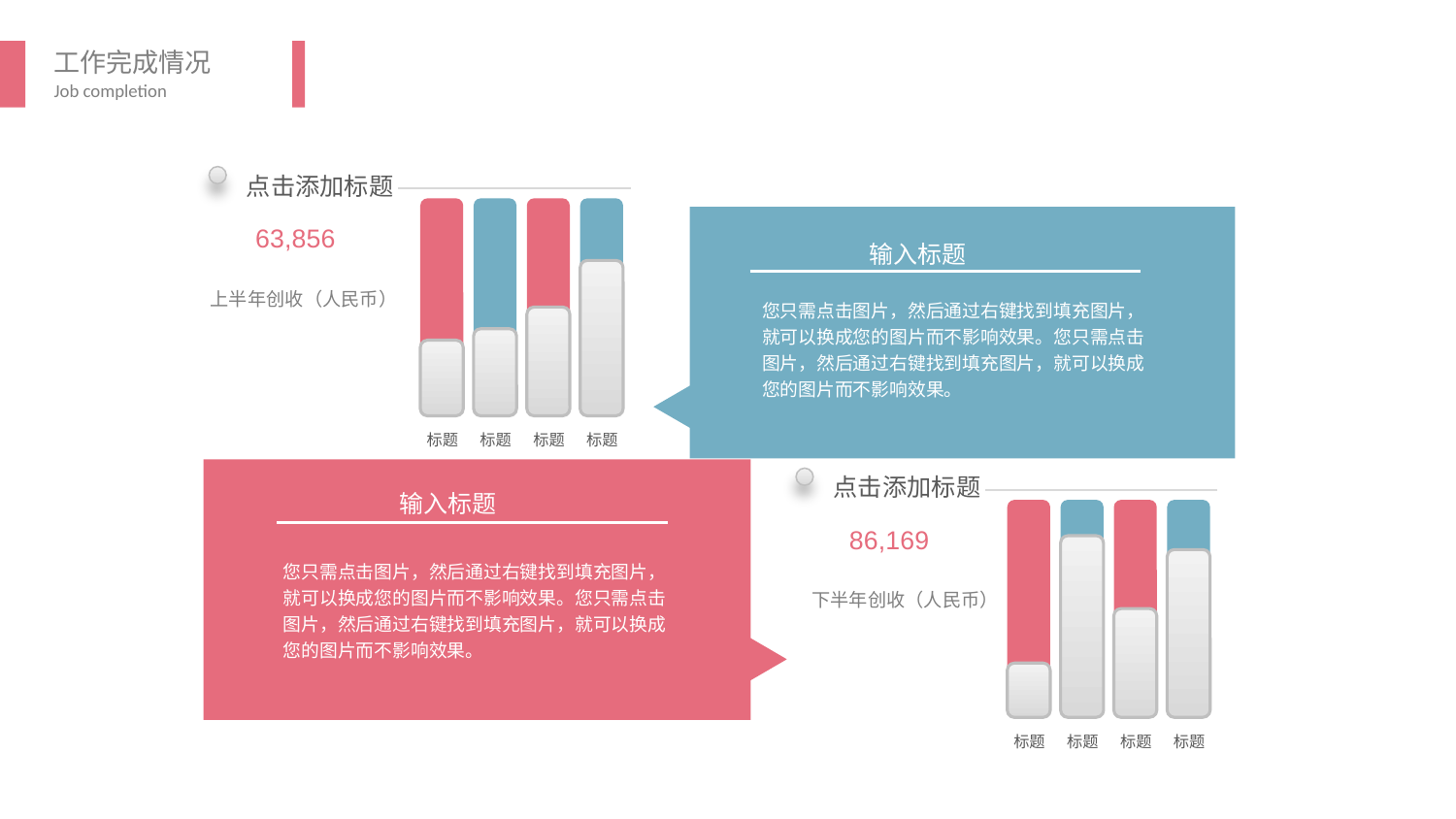

点击添加标题

63,856
输入标题

上半年创收（人民币）
您只需点击图片，然后通过右键找到填充图片，就可以换成您的图片而不影响效果。您只需点击图片，然后通过右键找到填充图片，就可以换成您的图片而不影响效果。

标题
标题
标题
标题

点击添加标题

输入标题

86,169

您只需点击图片，然后通过右键找到填充图片，就可以换成您的图片而不影响效果。您只需点击图片，然后通过右键找到填充图片，就可以换成您的图片而不影响效果。
下半年创收（人民币）

标题
标题
标题
标题